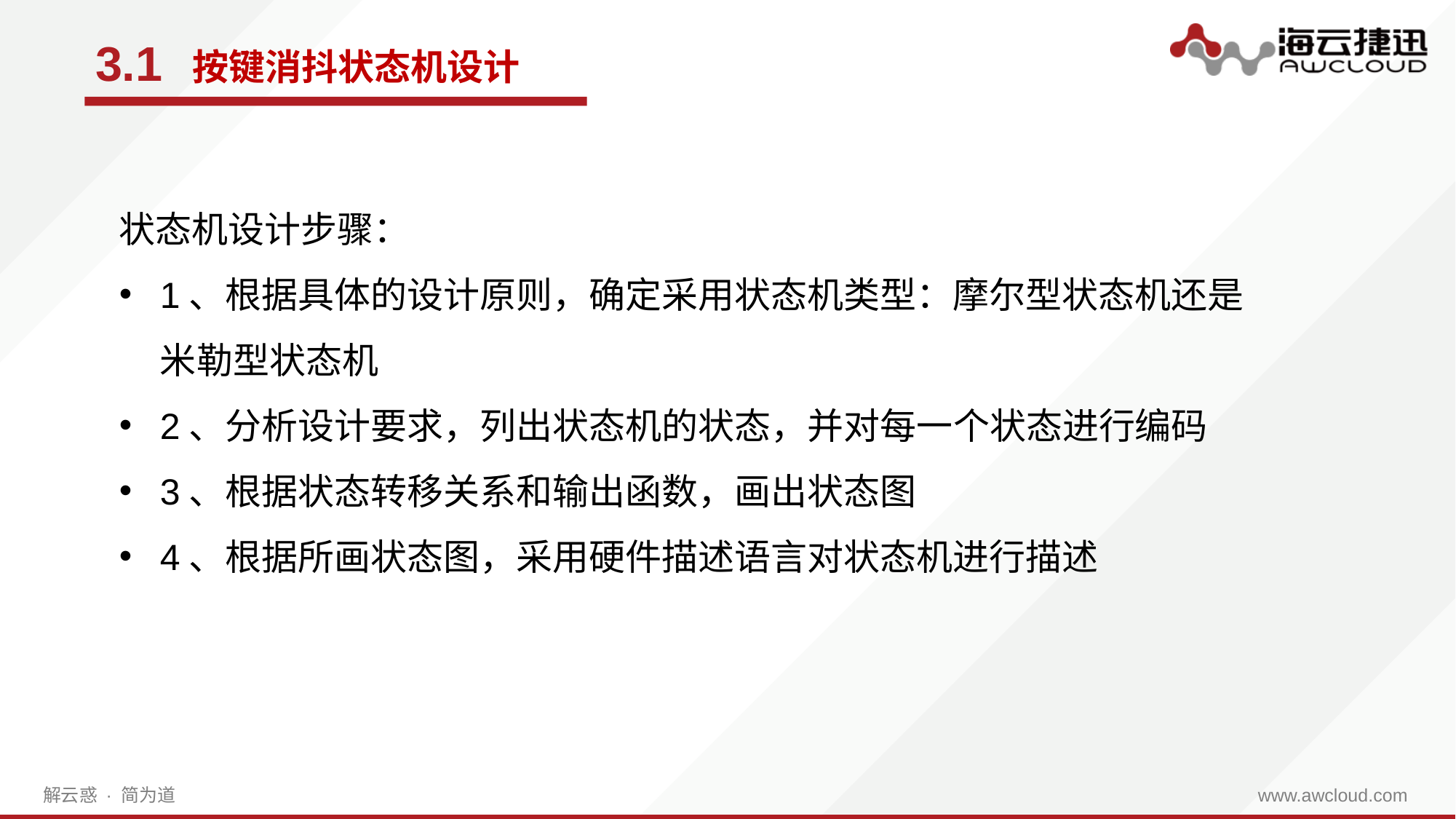

3.1
按键消抖状态机设计

状态机设计步骤：
1、根据具体的设计原则，确定采用状态机类型：摩尔型状态机还是米勒型状态机
2、分析设计要求，列出状态机的状态，并对每一个状态进行编码
3、根据状态转移关系和输出函数，画出状态图
4、根据所画状态图，采用硬件描述语言对状态机进行描述
e7d195523061f1c0205959036996ad55c215b892a7aac5c0B9ADEF7896FB48F2EF97163A2DE1401E1875DEDC438B7864AD24CA23553DBBBD975DAF4CAD4A2592689FFB6CEE59FFA55B2702D0E5EE29CD13A772EDE6F53528E69C5E9D25D472BDE10ED2E098947D65F27977D4F705C1FD4E05B93AC973C3A05509AF0DFFB6A805B38B5F304DD5A8D4